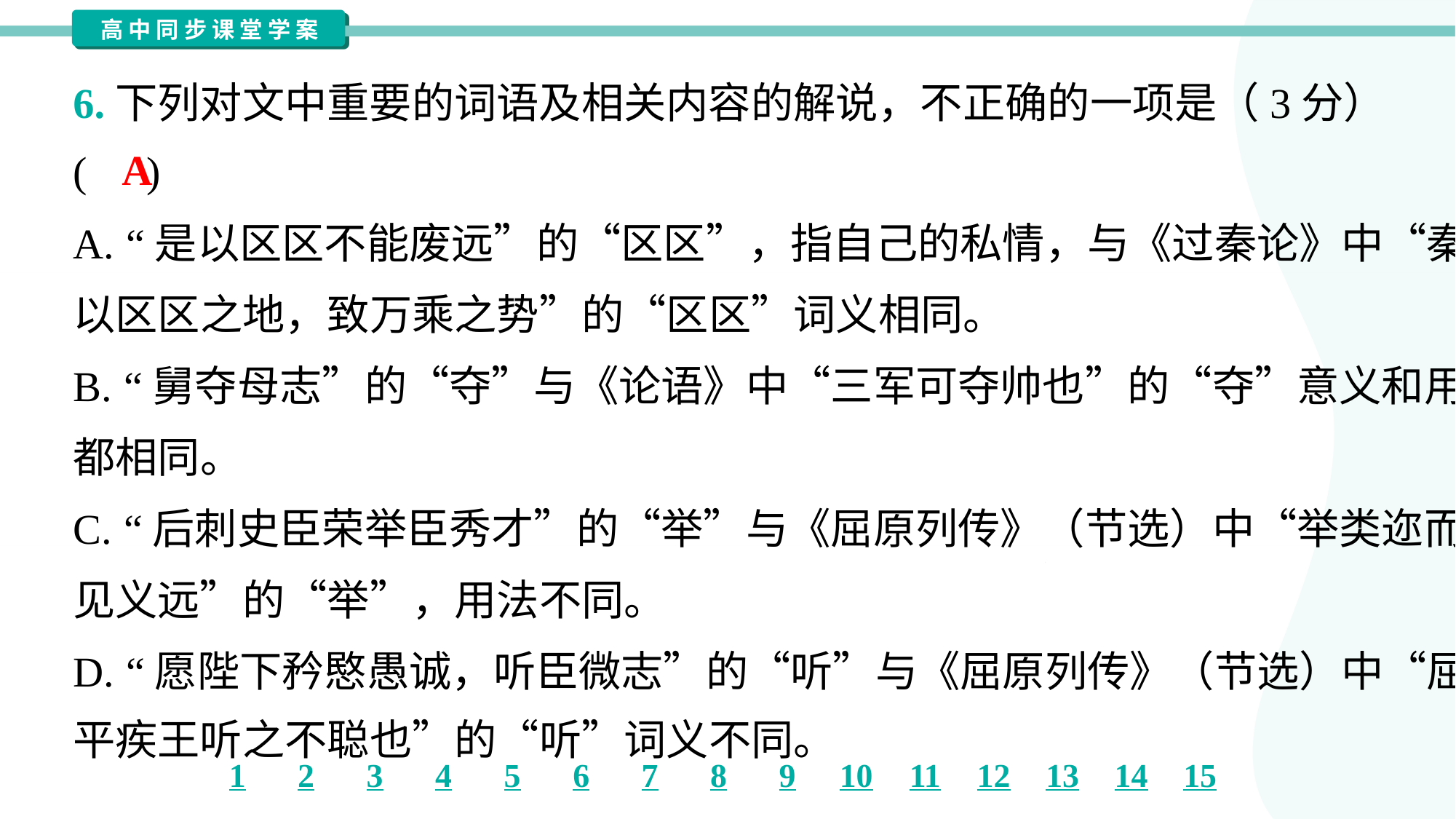

6.下列对文中重要的词语及相关内容的解说，不正确的一项是（3分）
(     )
A
A. “是以区区不能废远”的“区区”，指自己的私情，与《过秦论》中“秦
以区区之地，致万乘之势”的“区区”词义相同。
B. “舅夺母志”的“夺”与《论语》中“三军可夺帅也”的“夺”意义和用法
都相同。
C. “后刺史臣荣举臣秀才”的“举”与《屈原列传》（节选）中“举类迩而
见义远”的“举”，用法不同。
D. “愿陛下矜愍愚诚，听臣微志”的“听”与《屈原列传》（节选）中“屈
平疾王听之不聪也”的“听”词义不同。